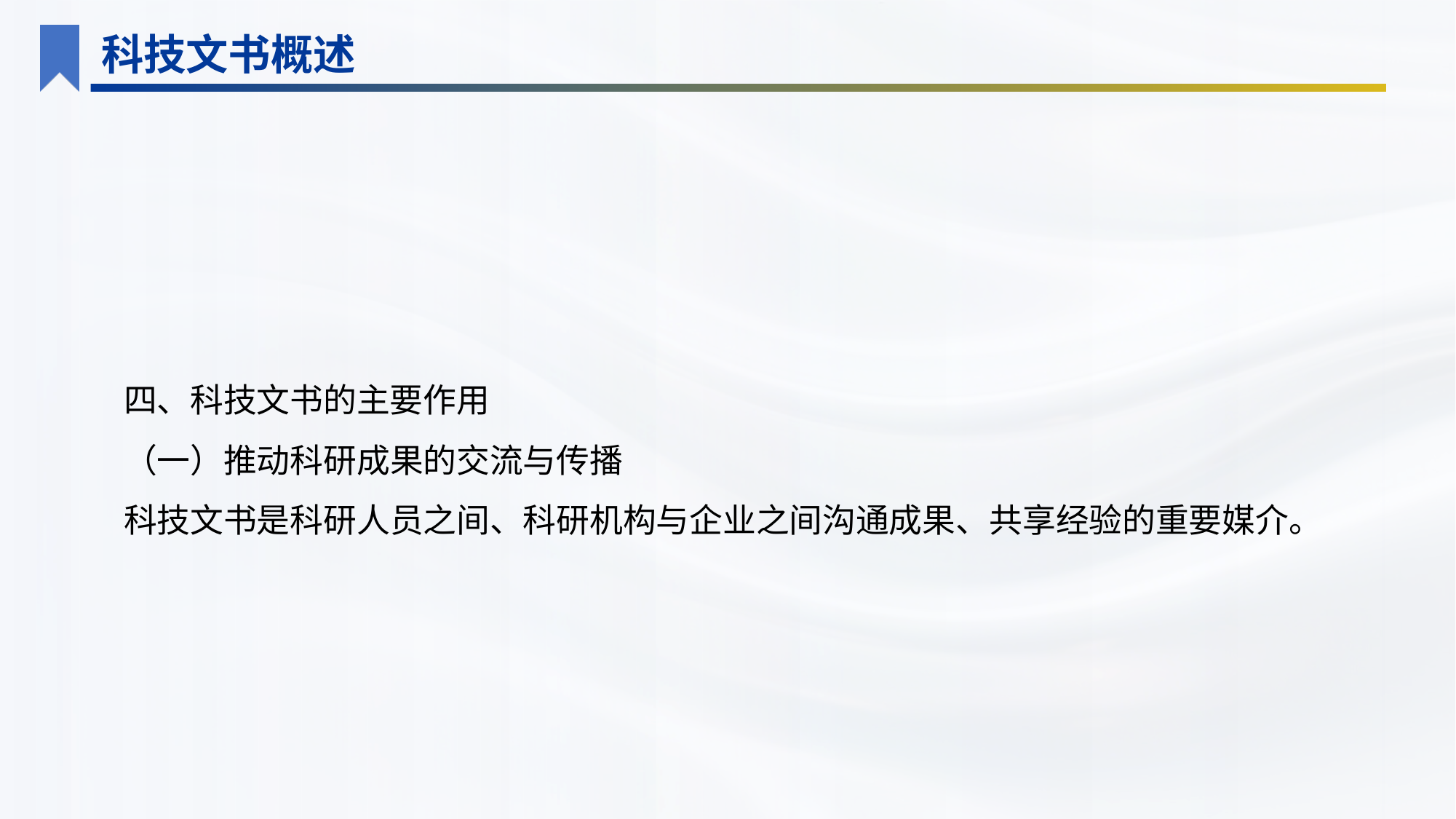

科技文书概述
四、科技文书的主要作用
（一）推动科研成果的交流与传播
科技文书是科研人员之间、科研机构与企业之间沟通成果、共享经验的重要媒介。